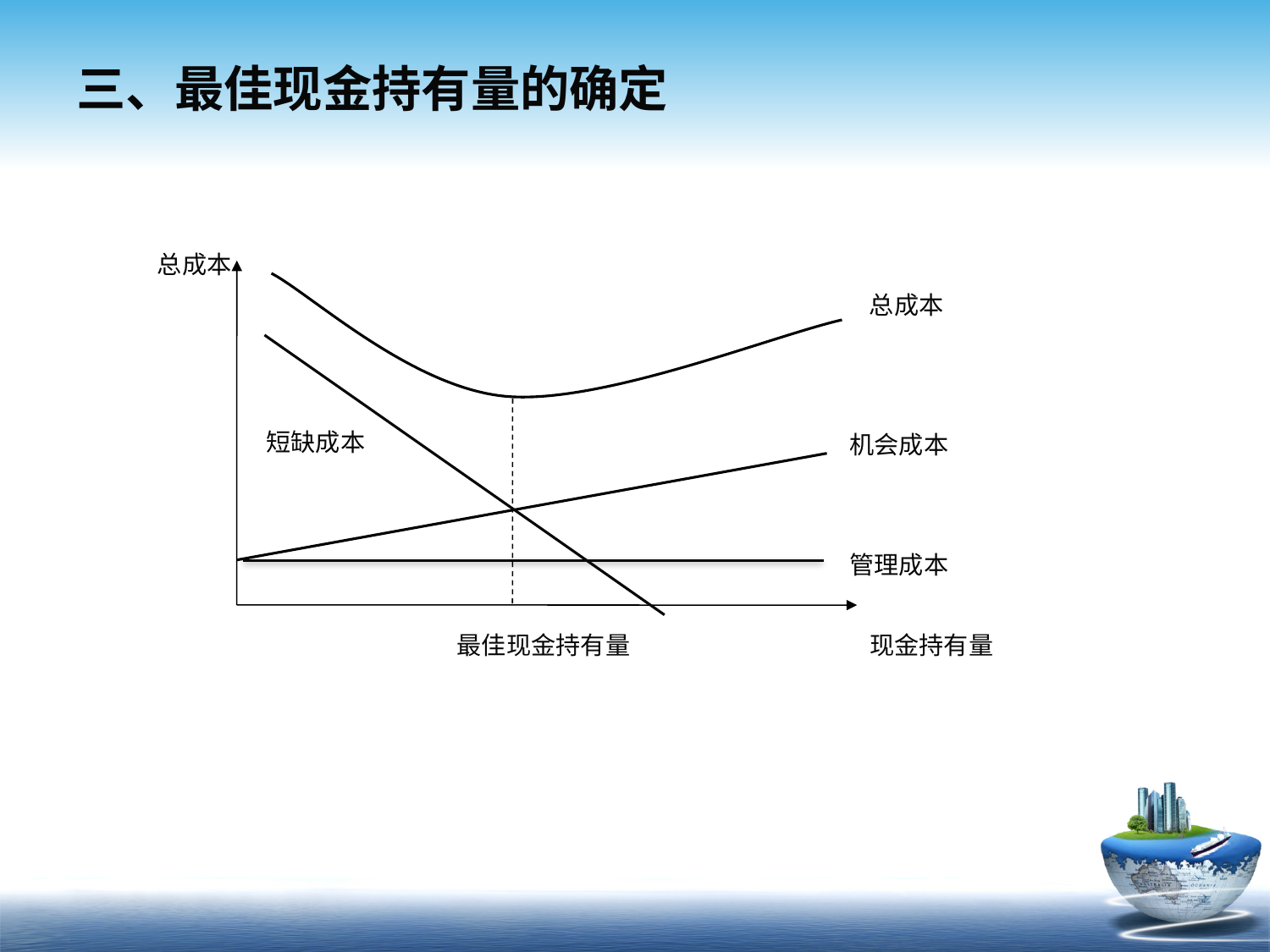

# 三、最佳现金持有量的确定
总成本

总成本

机会成本

管理成本

短缺成本

现金持有量
最佳现金持有量